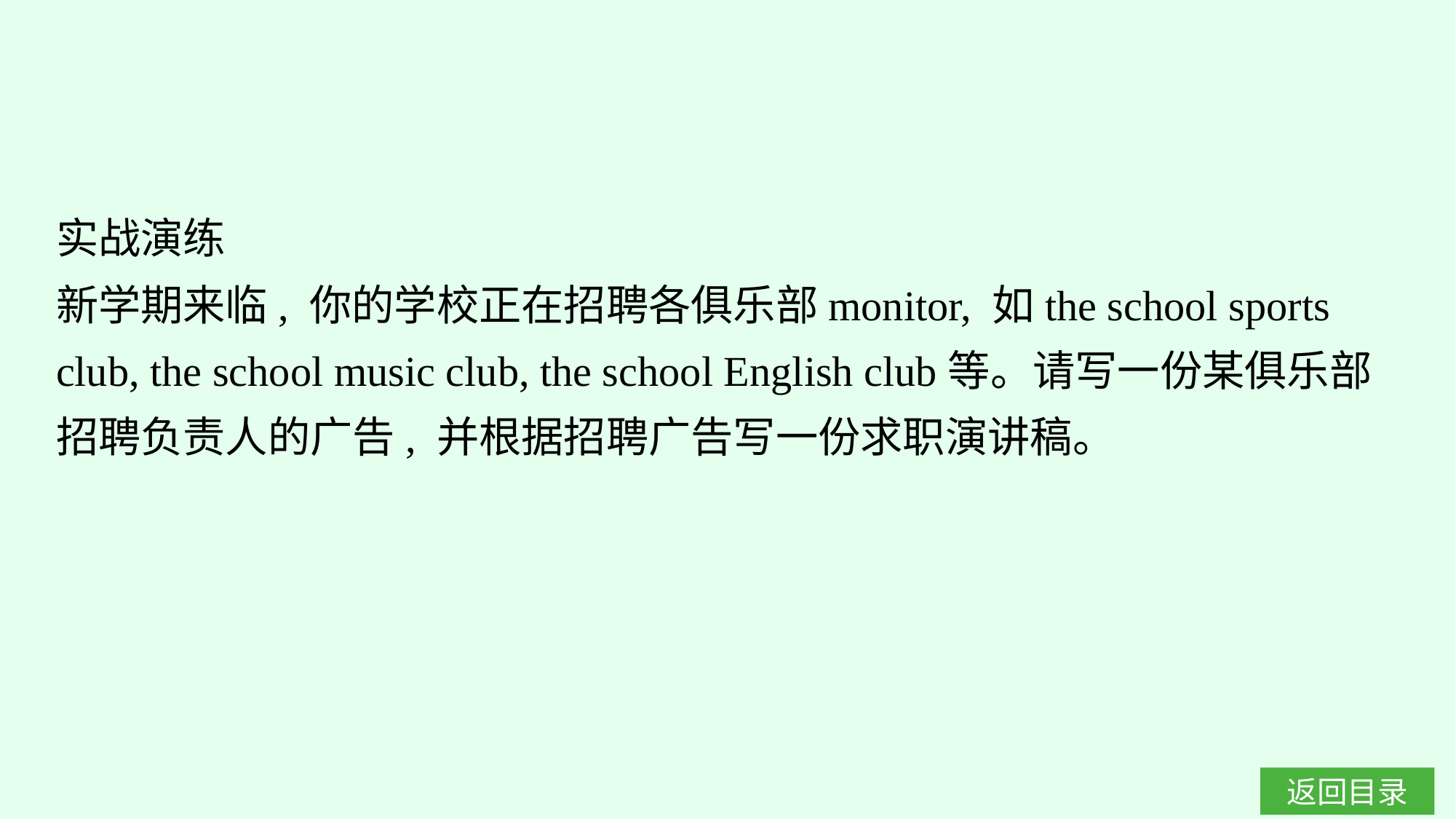

实战演练
新学期来临, 你的学校正在招聘各俱乐部monitor, 如the school sports club, the school music club, the school English club等。请写一份某俱乐部招聘负责人的广告, 并根据招聘广告写一份求职演讲稿。